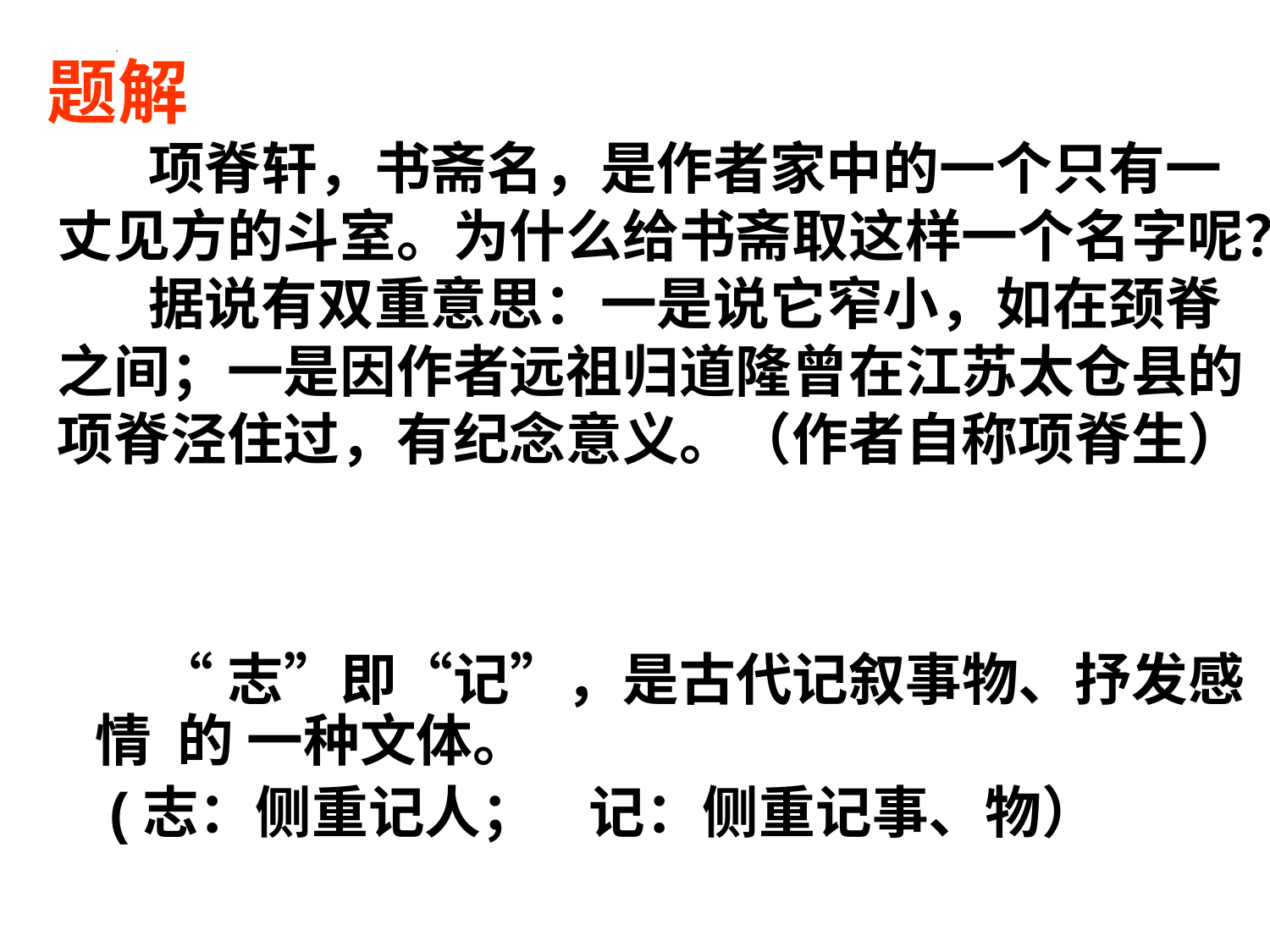

题解
      项脊轩，书斋名，是作者家中的一个只有一丈见方的斗室。为什么给书斋取这样一个名字呢？
      据说有双重意思：一是说它窄小，如在颈脊之间；一是因作者远祖归道隆曾在江苏太仓县的项脊泾住过，有纪念意义。（作者自称项脊生）
          “志”即“记”，是古代记叙事物、抒发感情  的 一种文体。
    (志：侧重记人；    记：侧重记事、物）